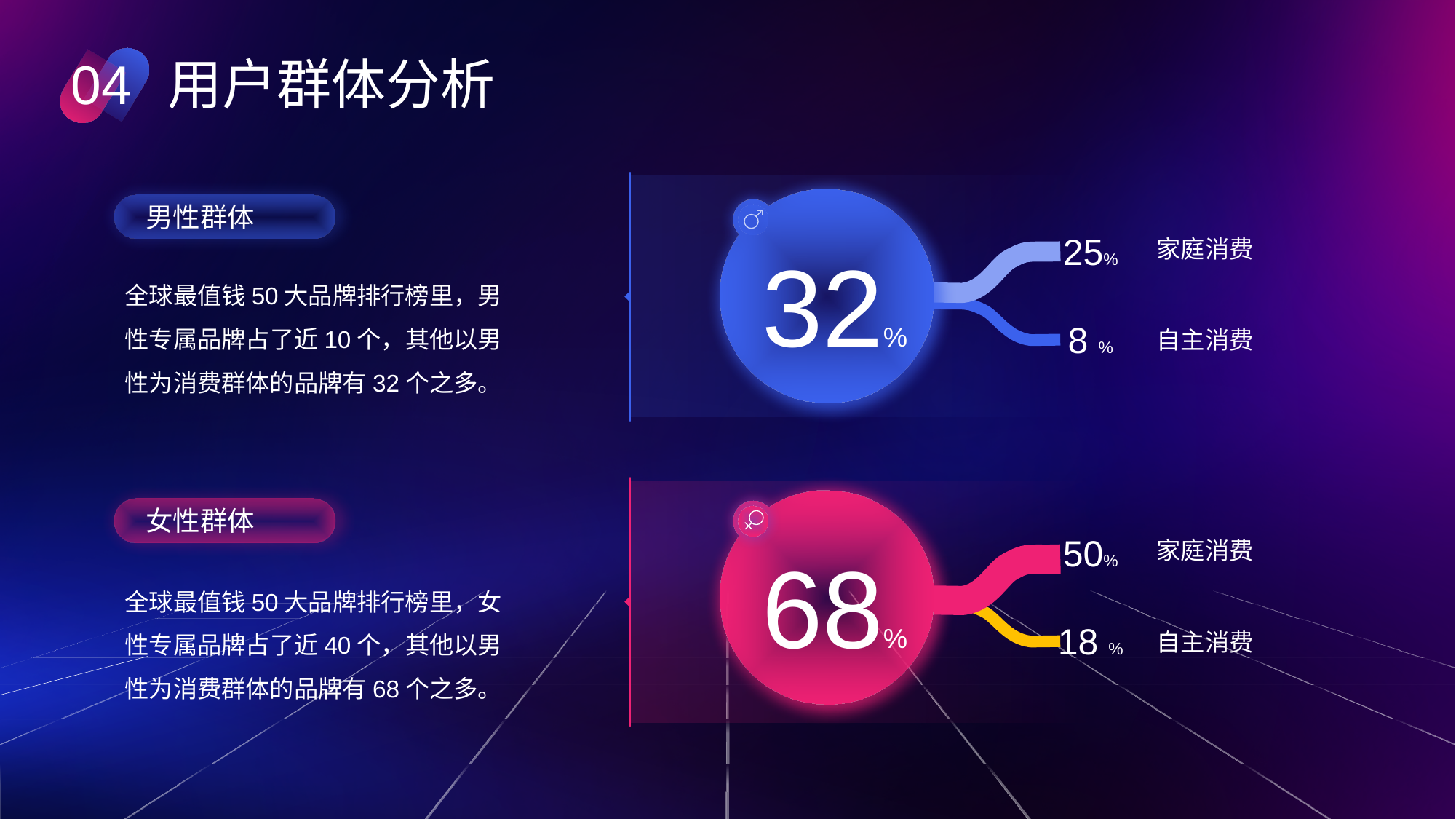

04
用户群体分析

男性群体

25%
家庭消费
32%

全球最值钱50大品牌排行榜里，男性专属品牌占了近10个，其他以男性为消费群体的品牌有32个之多。

8 %
自主消费

女性群体

50%
家庭消费
68%

全球最值钱50大品牌排行榜里，女性专属品牌占了近40个，其他以男性为消费群体的品牌有68个之多。

18 %
自主消费